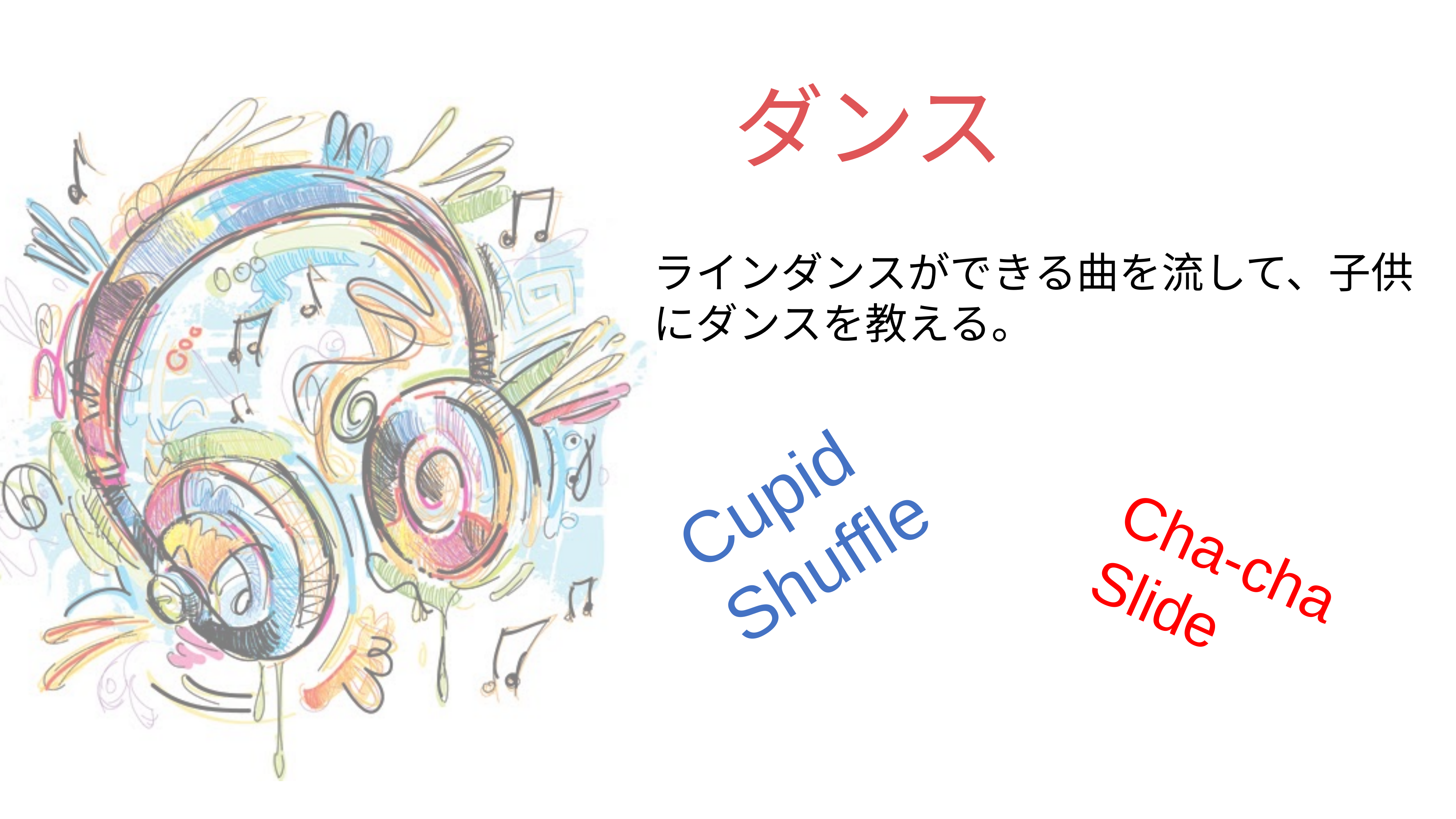

# ダンス
ラインダンスができる曲を流して、子供にダンスを教える。
Cupid
Shuffle
Cha-cha
Slide